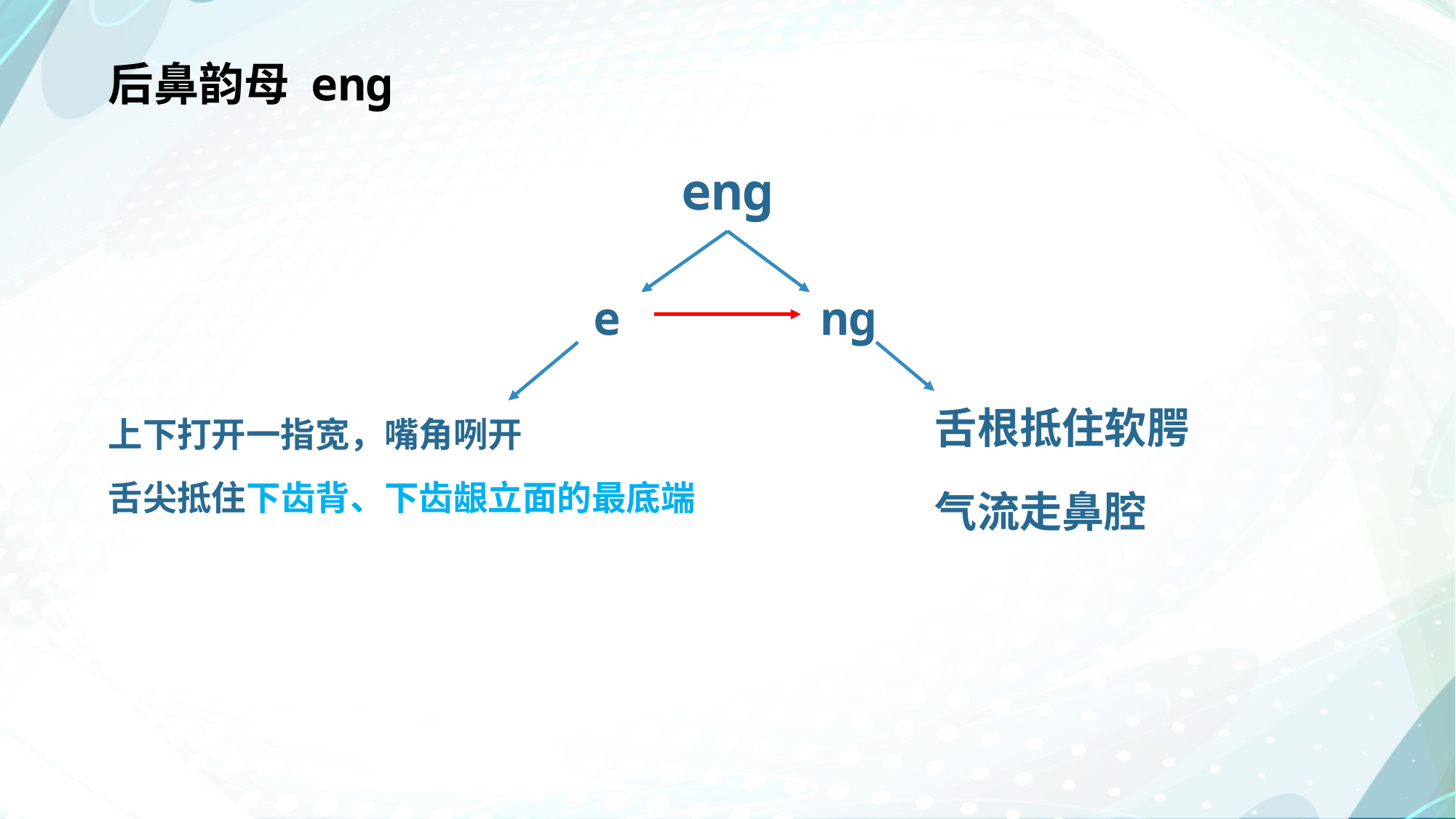

# 后鼻韵母 enɡ
enɡ
e
nɡ
舌根抵住软腭
气流走鼻腔
上下打开一指宽，嘴角咧开
舌尖抵住下齿背、下齿龈立面的最底端